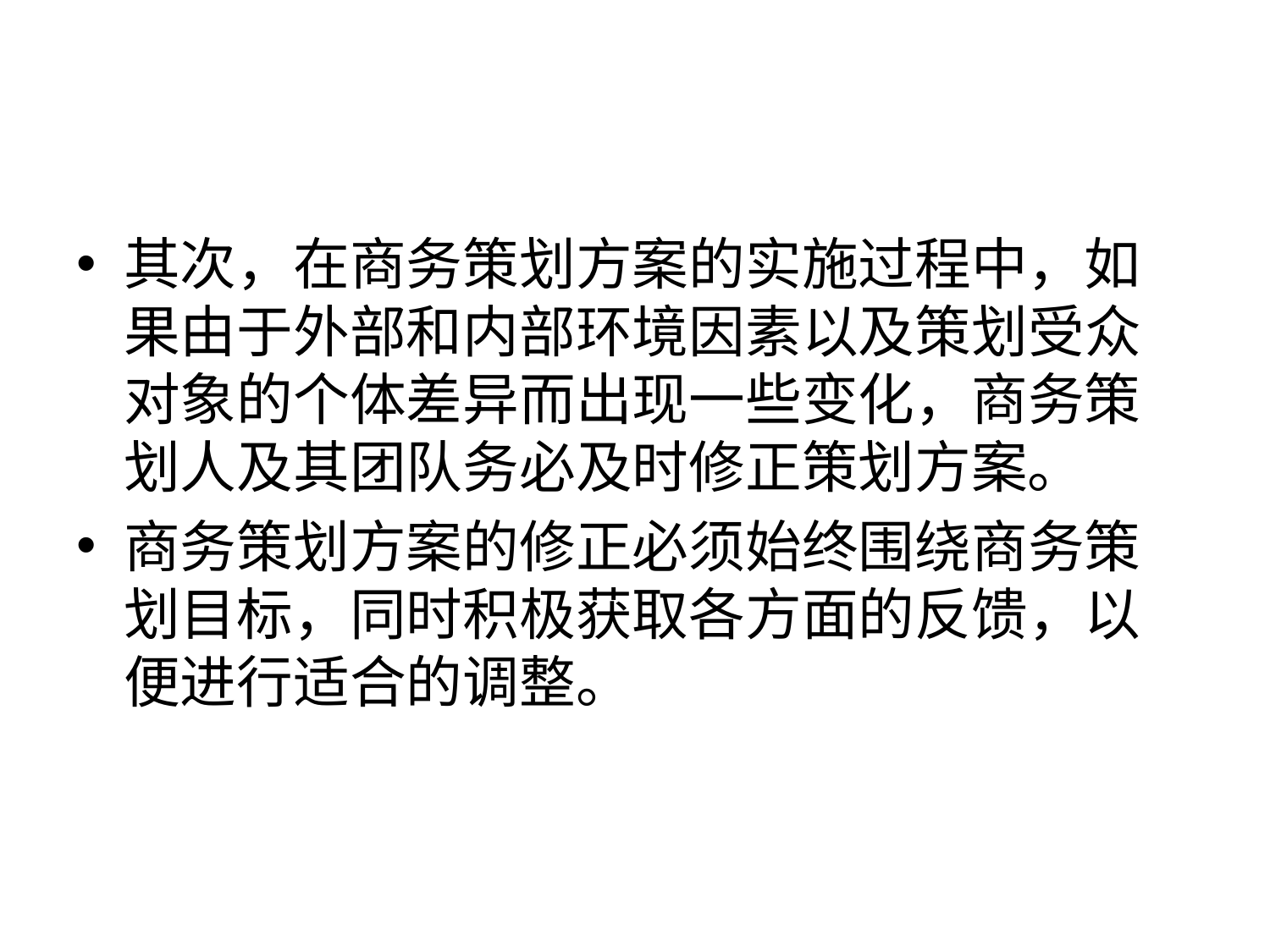

#
其次，在商务策划方案的实施过程中，如果由于外部和内部环境因素以及策划受众对象的个体差异而出现一些变化，商务策划人及其团队务必及时修正策划方案。
商务策划方案的修正必须始终围绕商务策划目标，同时积极获取各方面的反馈，以便进行适合的调整。